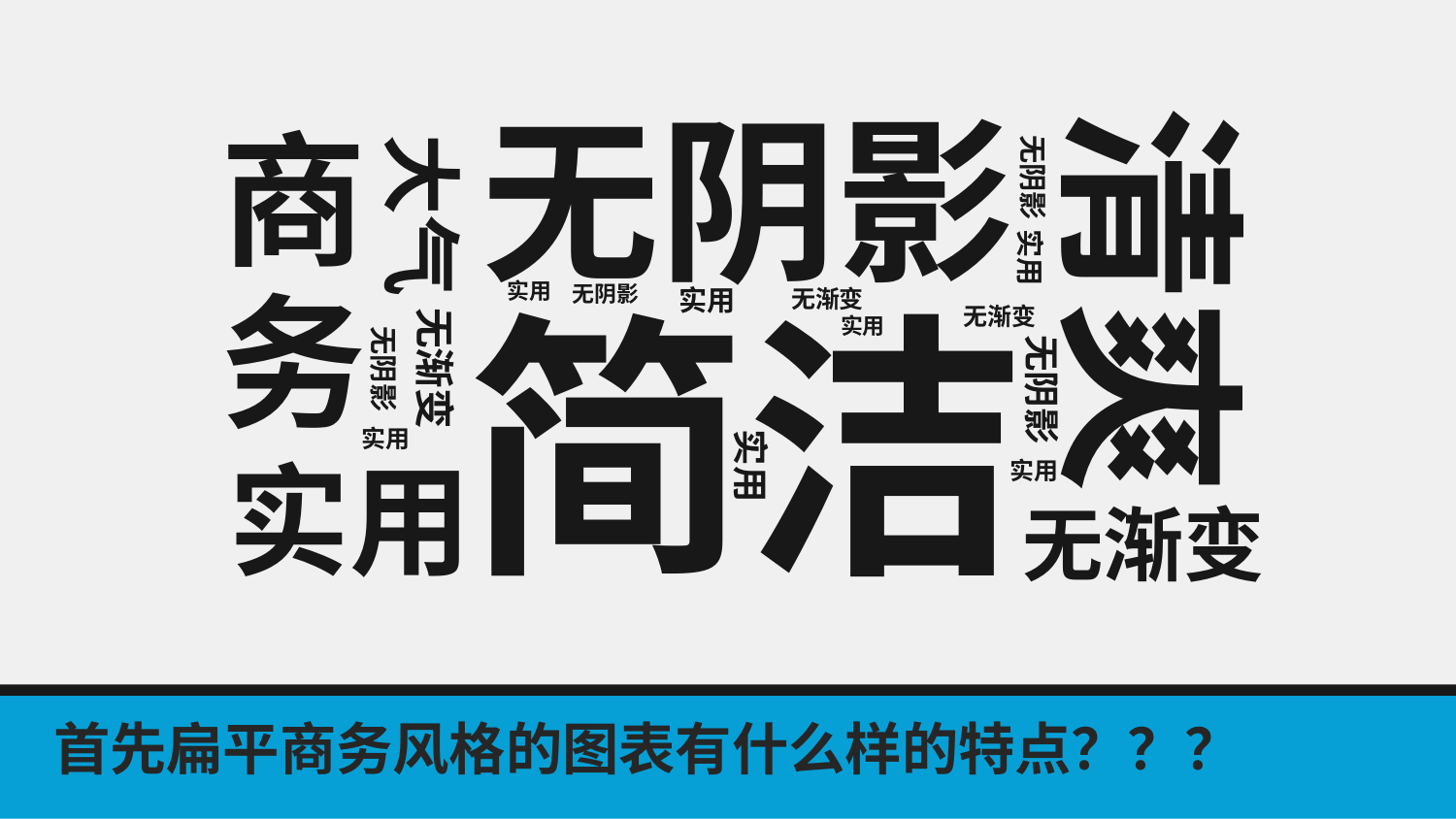

无阴影
商
务
无阴影
大气
清爽
实用
简洁
实用
无阴影
实用
无渐变
无渐变
实用
无渐变
无阴影
无阴影
实用
实用
实用
实用
无渐变
首先扁平商务风格的图表有什么样的特点？？？